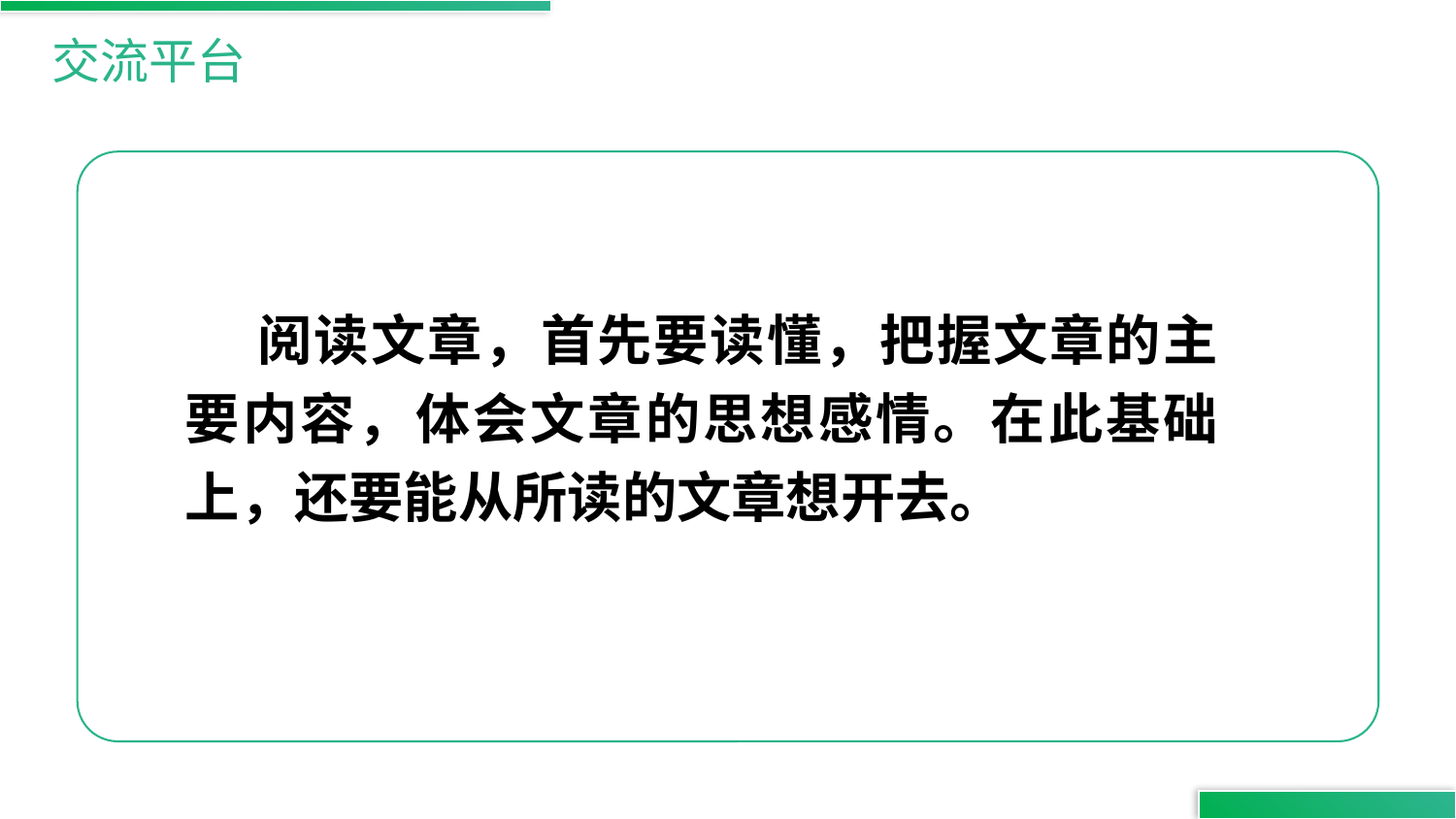

交流平台
    阅读文章，首先要读懂，把握文章的主要内容，体会文章的思想感情。在此基础上，还要能从所读的文章想开去。